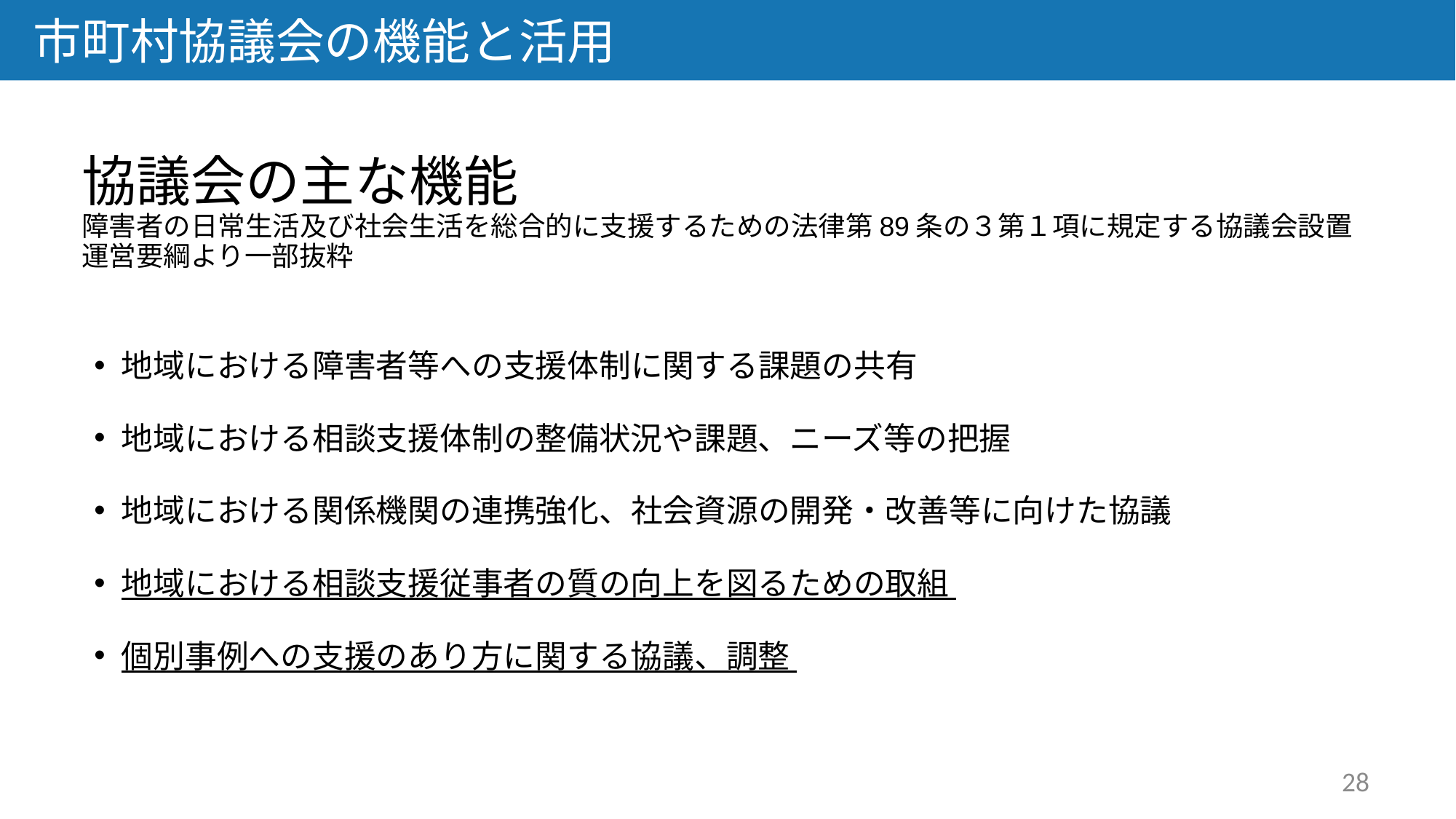

市町村協議会の機能と活用
協議会の主な機能
障害者の日常生活及び社会生活を総合的に支援するための法律第89条の３第１項に規定する協議会設置運営要綱より一部抜粋
地域における障害者等への支援体制に関する課題の共有
地域における相談支援体制の整備状況や課題、ニーズ等の把握
地域における関係機関の連携強化、社会資源の開発・改善等に向けた協議
地域における相談支援従事者の質の向上を図るための取組
個別事例への支援のあり方に関する協議、調整
28
28